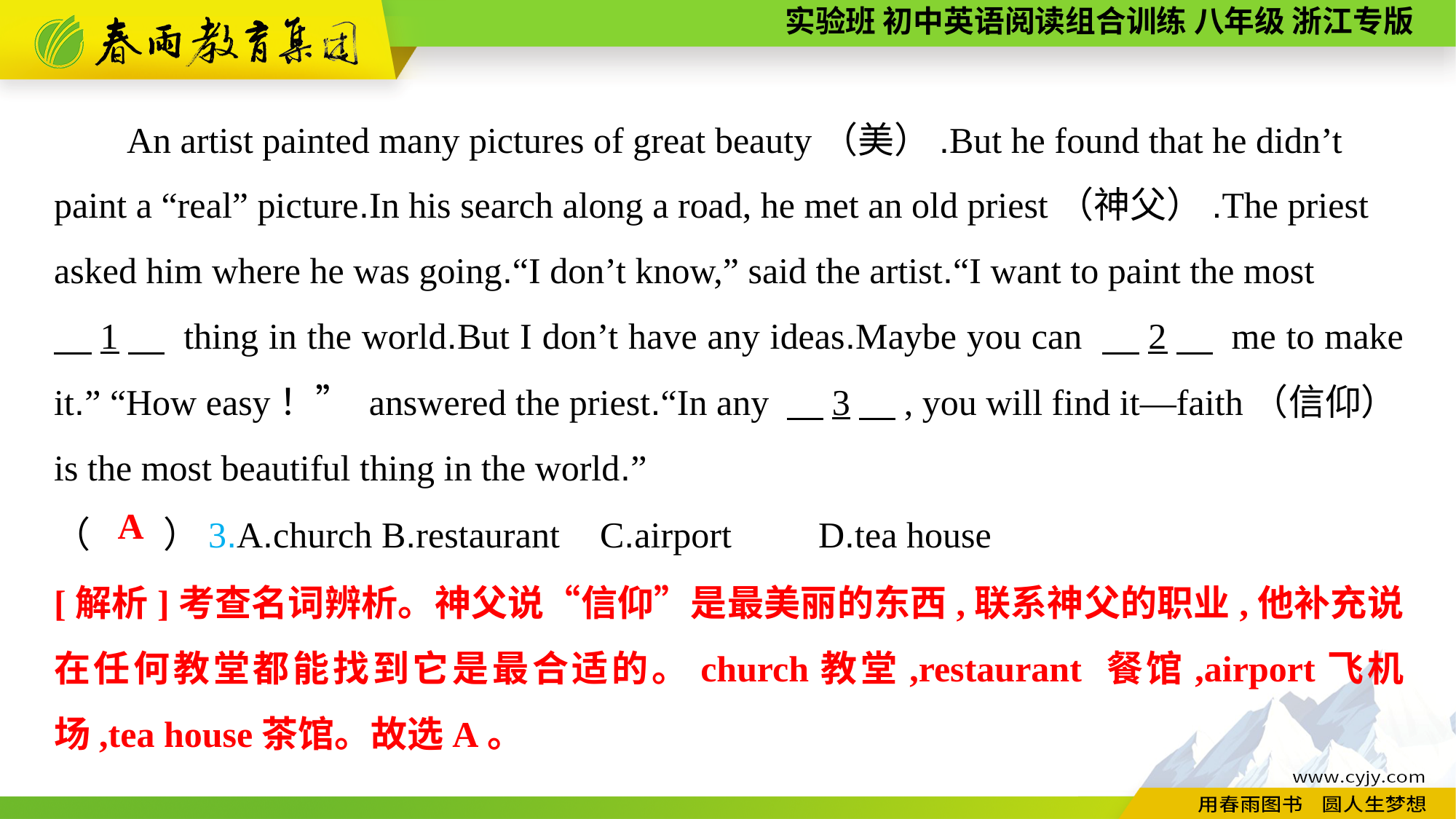

An artist painted many pictures of great beauty（美）.But he found that he didn’t paint a “real” picture.In his search along a road, he met an old priest（神父）.The priest asked him where he was going.“I don’t know,” said the artist.“I want to paint the most
　1　 thing in the world.But I don’t have any ideas.Maybe you can 　2　 me to make it.” “How easy！” answered the priest.“In any 　3　, you will find it—faith（信仰）is the most beautiful thing in the world.”
（　　）3.A.church	B.restaurant	C.airport	D.tea house
A
[解析]考查名词辨析。神父说“信仰”是最美丽的东西,联系神父的职业,他补充说在任何教堂都能找到它是最合适的。church教堂,restaurant 餐馆,airport飞机场,tea house茶馆。故选A。